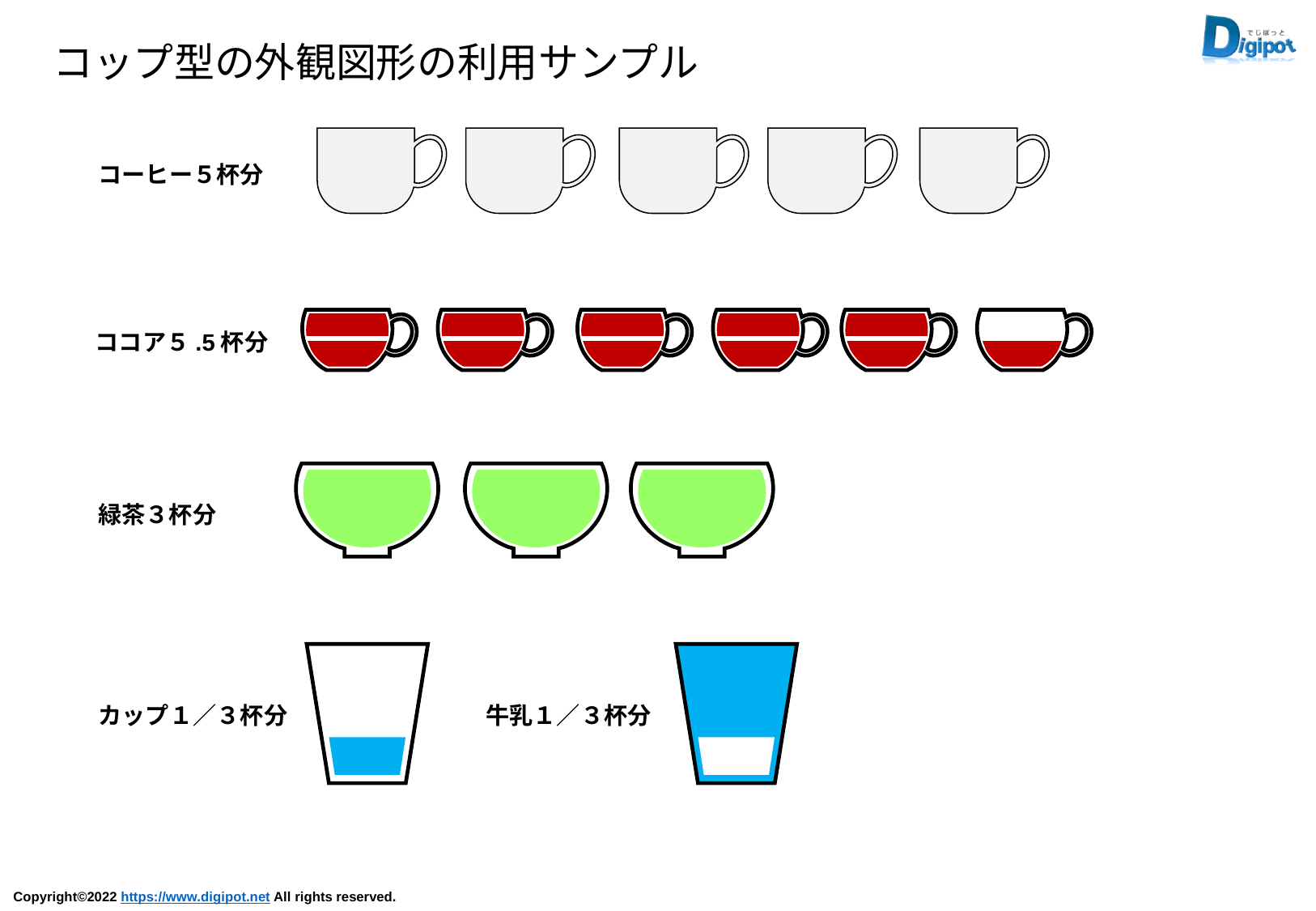

コップ型の外観図形の利用サンプル

コーヒー５杯分

ココア５.5杯分

緑茶３杯分

カップ１／３杯分
牛乳１／３杯分